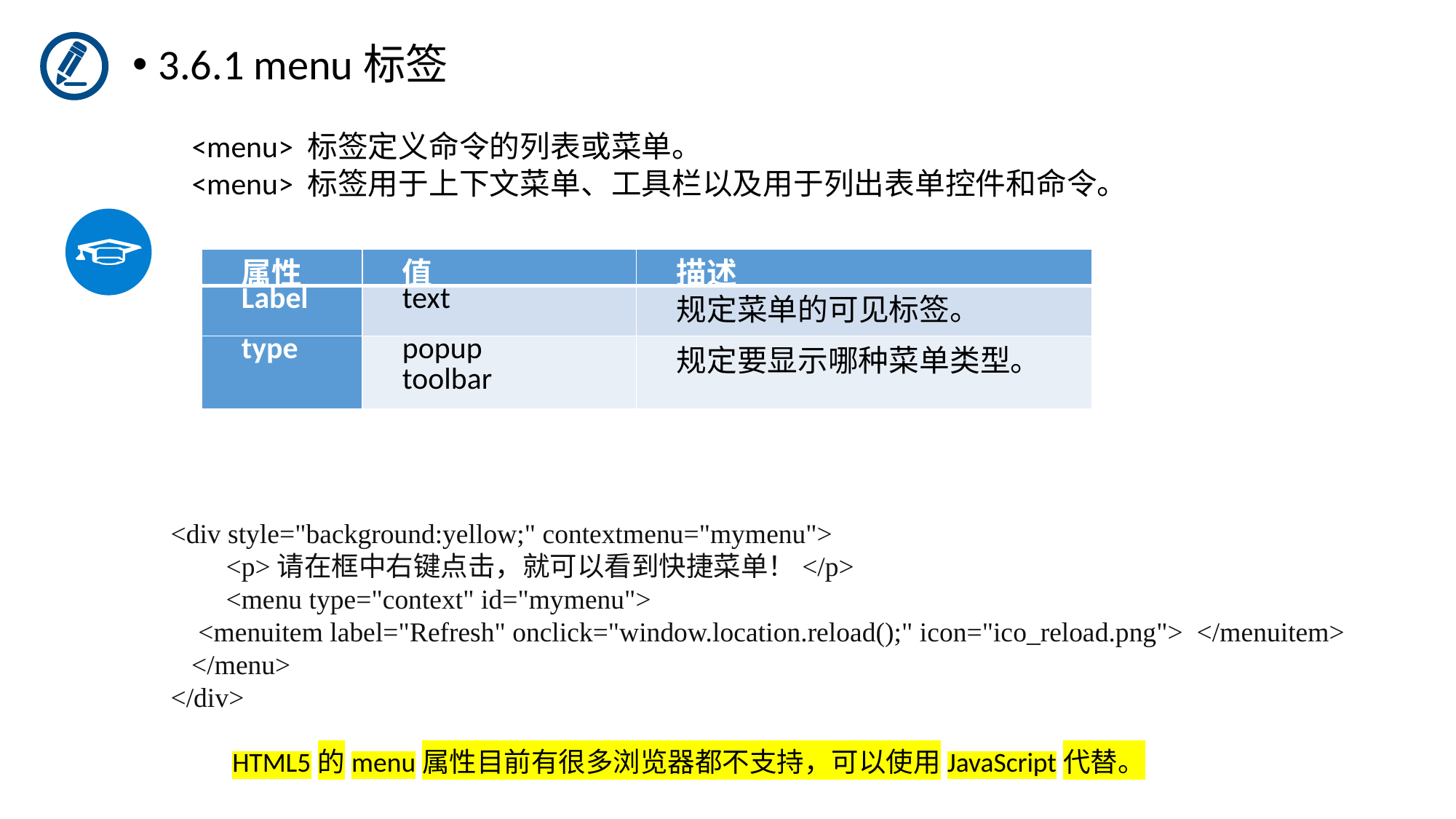

3.6.1 menu标签
 <menu> 标签定义命令的列表或菜单。
 <menu> 标签用于上下文菜单、工具栏以及用于列出表单控件和命令。

| 属性 | 值 | 描述 |
| --- | --- | --- |
| Label | text | 规定菜单的可见标签。 |
| type | popup toolbar | 规定要显示哪种菜单类型。 |
<div style="background:yellow;" contextmenu="mymenu">
        <p>请在框中右键点击，就可以看到快捷菜单！</p>
        <menu type="context" id="mymenu">
    <menuitem label="Refresh" onclick="window.location.reload();" icon="ico_reload.png">  </menuitem>
   </menu>
</div>
HTML5的menu属性目前有很多浏览器都不支持，可以使用JavaScript代替。